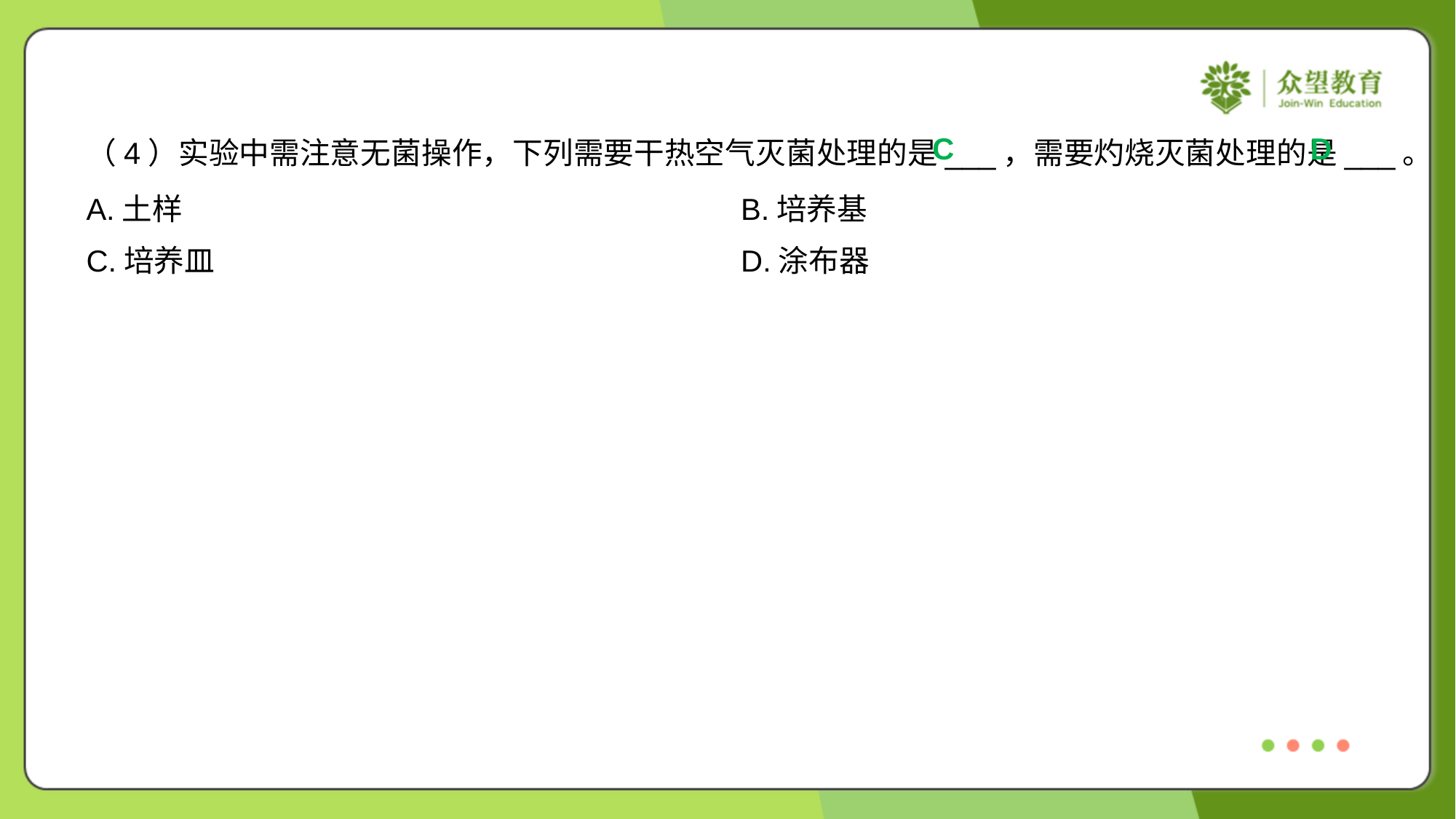

C
D
（4）实验中需注意无菌操作，下列需要干热空气灭菌处理的是___，需要灼烧灭菌处理的是___。
A.土样	B.培养基
C.培养皿	D.涂布器